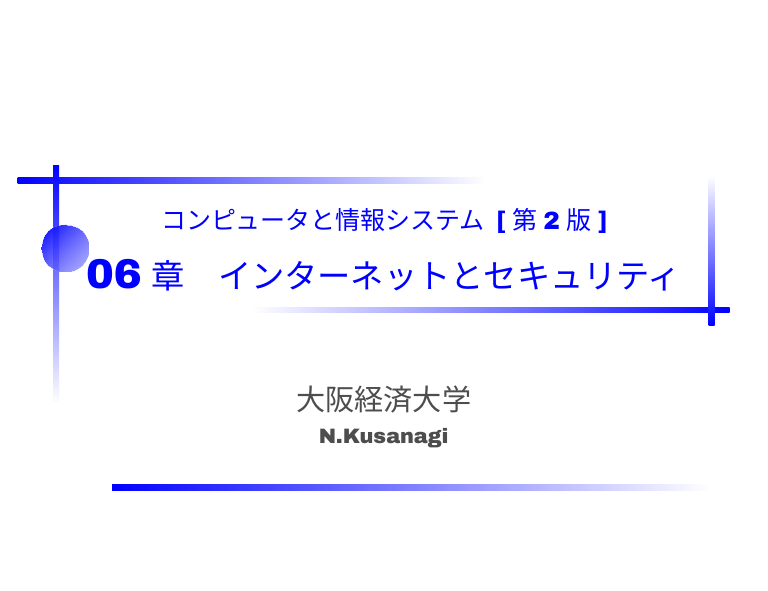

# コンピュータと情報システム [第2版] 06章　インターネットとセキュリティ
大阪経済大学
N.Kusanagi